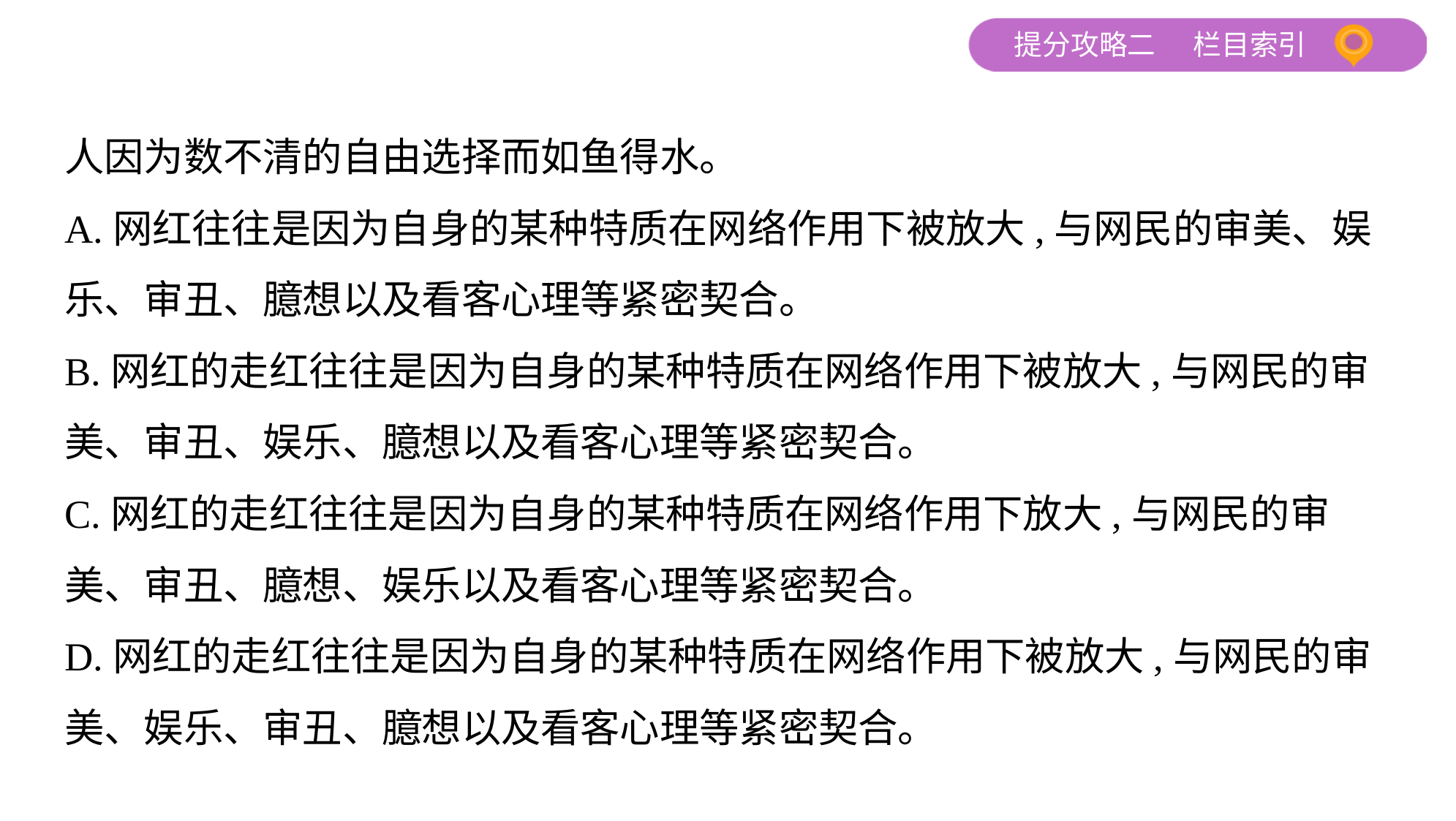

人因为数不清的自由选择而如鱼得水。
A.网红往往是因为自身的某种特质在网络作用下被放大,与网民的审美、娱
乐、审丑、臆想以及看客心理等紧密契合。
B.网红的走红往往是因为自身的某种特质在网络作用下被放大,与网民的审
美、审丑、娱乐、臆想以及看客心理等紧密契合。
C.网红的走红往往是因为自身的某种特质在网络作用下放大,与网民的审
美、审丑、臆想、娱乐以及看客心理等紧密契合。
D.网红的走红往往是因为自身的某种特质在网络作用下被放大,与网民的审
美、娱乐、审丑、臆想以及看客心理等紧密契合。